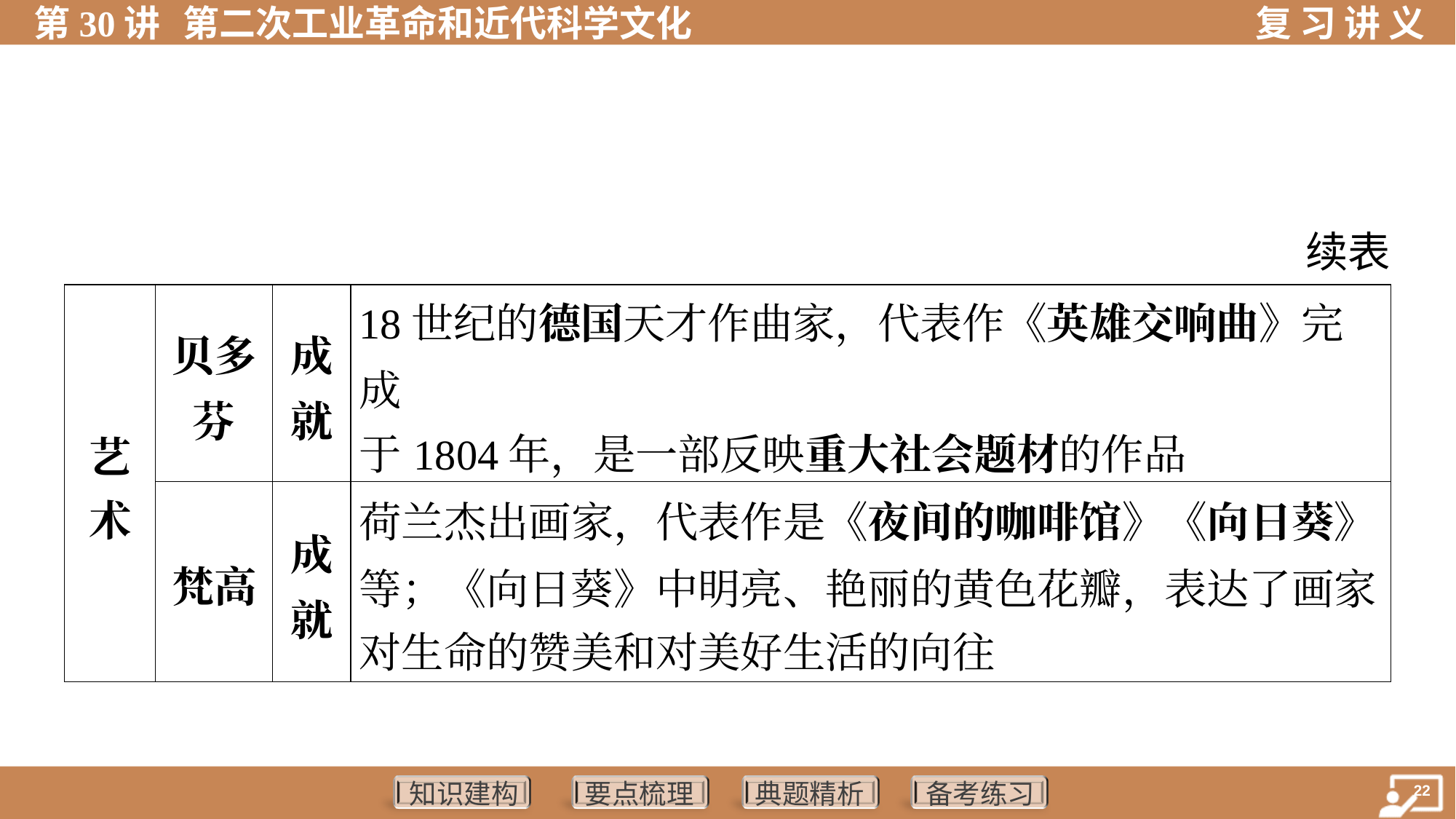

续表
| 艺 术 | 贝多 芬 | 成 就 | 18世纪的德国天才作曲家，代表作《英雄交响曲》完成 于1804年，是一部反映重大社会题材的作品 |  |
| --- | --- | --- | --- | --- |
|  | 梵高 | 成 就 | 荷兰杰出画家，代表作是《夜间的咖啡馆》《向日葵》 等；《向日葵》中明亮、艳丽的黄色花瓣，表达了画家 对生命的赞美和对美好生活的向往 |  |